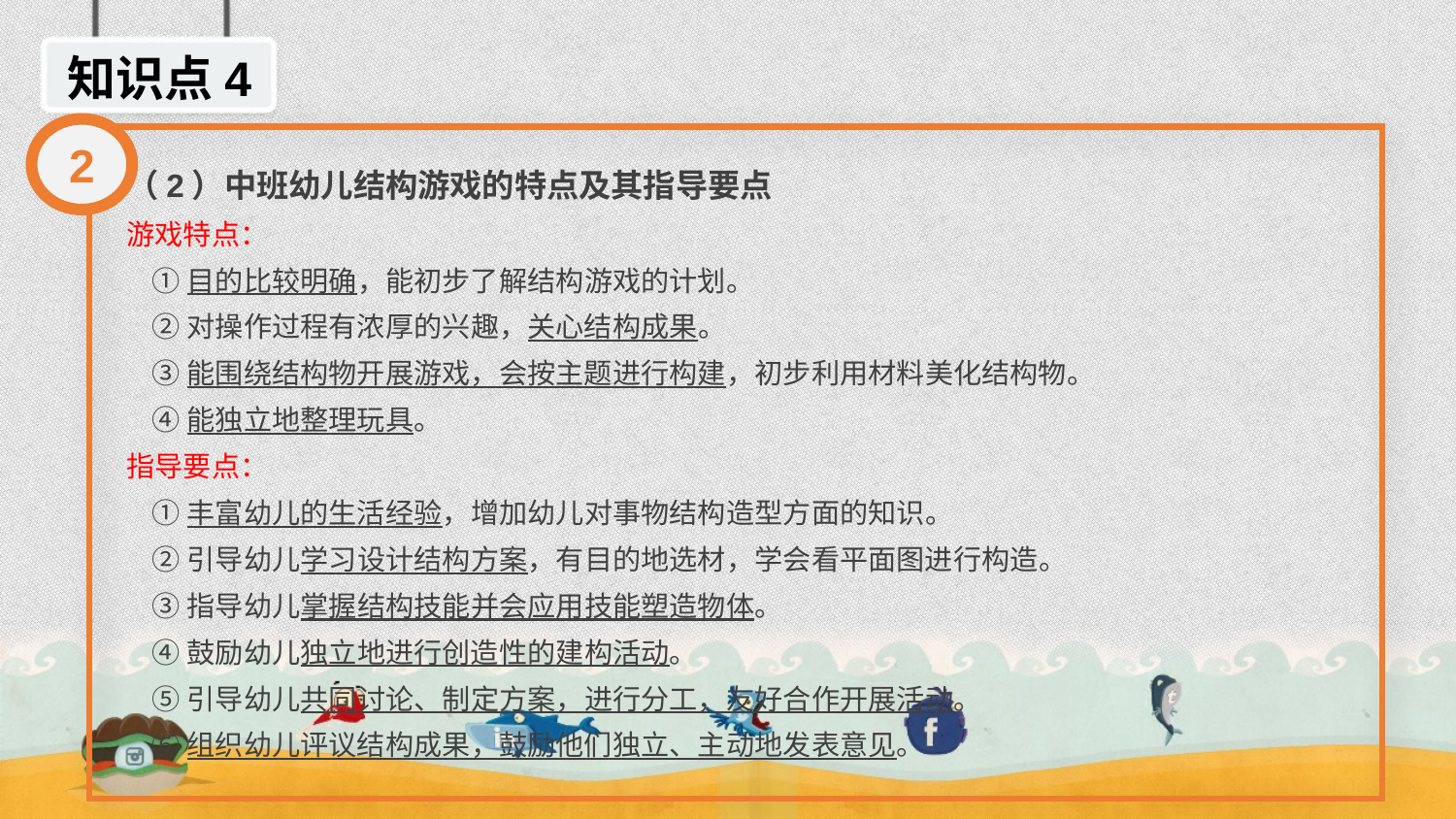

知识点4
2

（2）中班幼儿结构游戏的特点及其指导要点
游戏特点：
    ①目的比较明确，能初步了解结构游戏的计划。
    ②对操作过程有浓厚的兴趣，关心结构成果。
    ③能围绕结构物开展游戏，会按主题进行构建，初步利用材料美化结构物。
    ④能独立地整理玩具。
指导要点：
    ①丰富幼儿的生活经验，增加幼儿对事物结构造型方面的知识。
    ②引导幼儿学习设计结构方案，有目的地选材，学会看平面图进行构造。
    ③指导幼儿掌握结构技能并会应用技能塑造物体。
    ④鼓励幼儿独立地进行创造性的建构活动。
    ⑤引导幼儿共同讨论、制定方案，进行分工，友好合作开展活动。
    ⑥组织幼儿评议结构成果，鼓励他们独立、主动地发表意见。